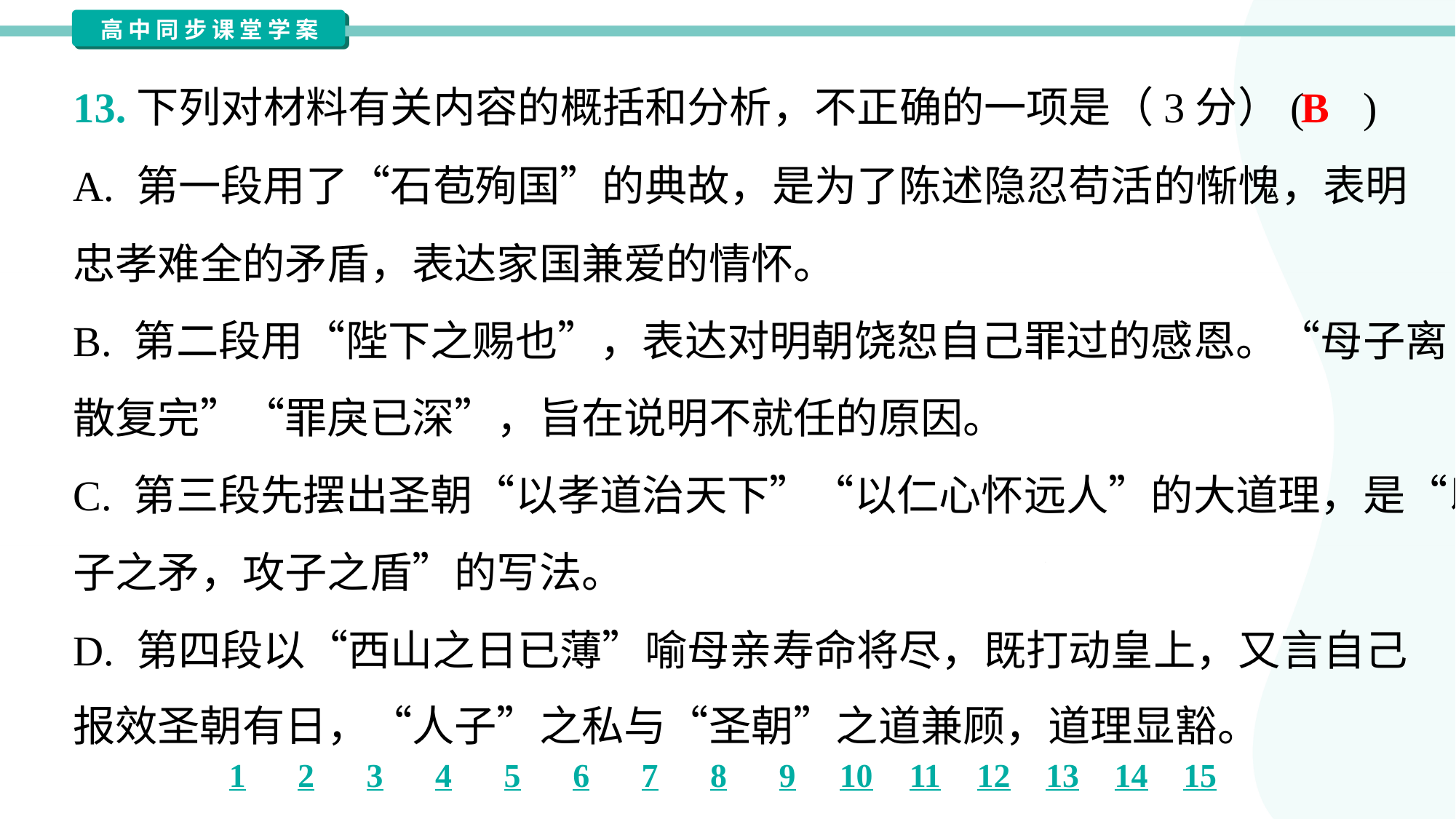

B
13.下列对材料有关内容的概括和分析，不正确的一项是（3分）(     )
A. 第一段用了“石苞殉国”的典故，是为了陈述隐忍苟活的惭愧，表明
忠孝难全的矛盾，表达家国兼爱的情怀。
B. 第二段用“陛下之赐也”，表达对明朝饶恕自己罪过的感恩。“母子离
散复完”“罪戾已深”，旨在说明不就任的原因。
C. 第三段先摆出圣朝“以孝道治天下”“以仁心怀远人”的大道理，是“以
子之矛，攻子之盾”的写法。
D. 第四段以“西山之日已薄”喻母亲寿命将尽，既打动皇上，又言自己
报效圣朝有日，“人子”之私与“圣朝”之道兼顾，道理显豁。